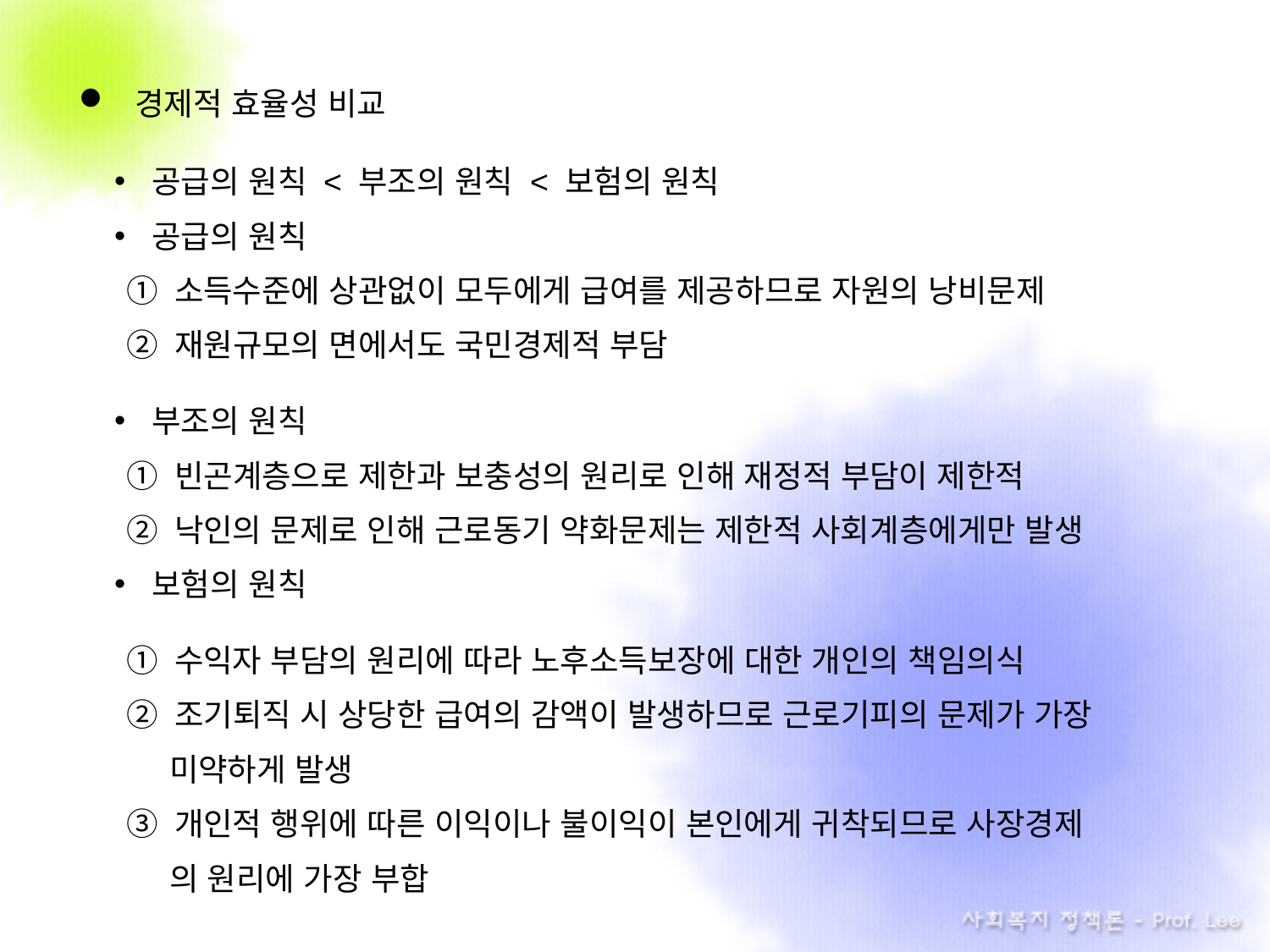

경제적 효율성 비교

공급의 원칙 < 부조의 원칙 < 보험의 원칙
공급의 원칙
① 소득수준에 상관없이 모두에게 급여를 제공하므로 자원의 낭비문제
② 재원규모의 면에서도 국민경제적 부담

부조의 원칙
① 빈곤계층으로 제한과 보충성의 원리로 인해 재정적 부담이 제한적
② 낙인의 문제로 인해 근로동기 약화문제는 제한적 사회계층에게만 발생
보험의 원칙

① 수익자 부담의 원리에 따라 노후소득보장에 대한 개인의 책임의식
② 조기퇴직 시 상당한 급여의 감액이 발생하므로 근로기피의 문제가 가장
    미약하게 발생
③ 개인적 행위에 따른 이익이나 불이익이 본인에게 귀착되므로 사장경제
    의 원리에 가장 부합